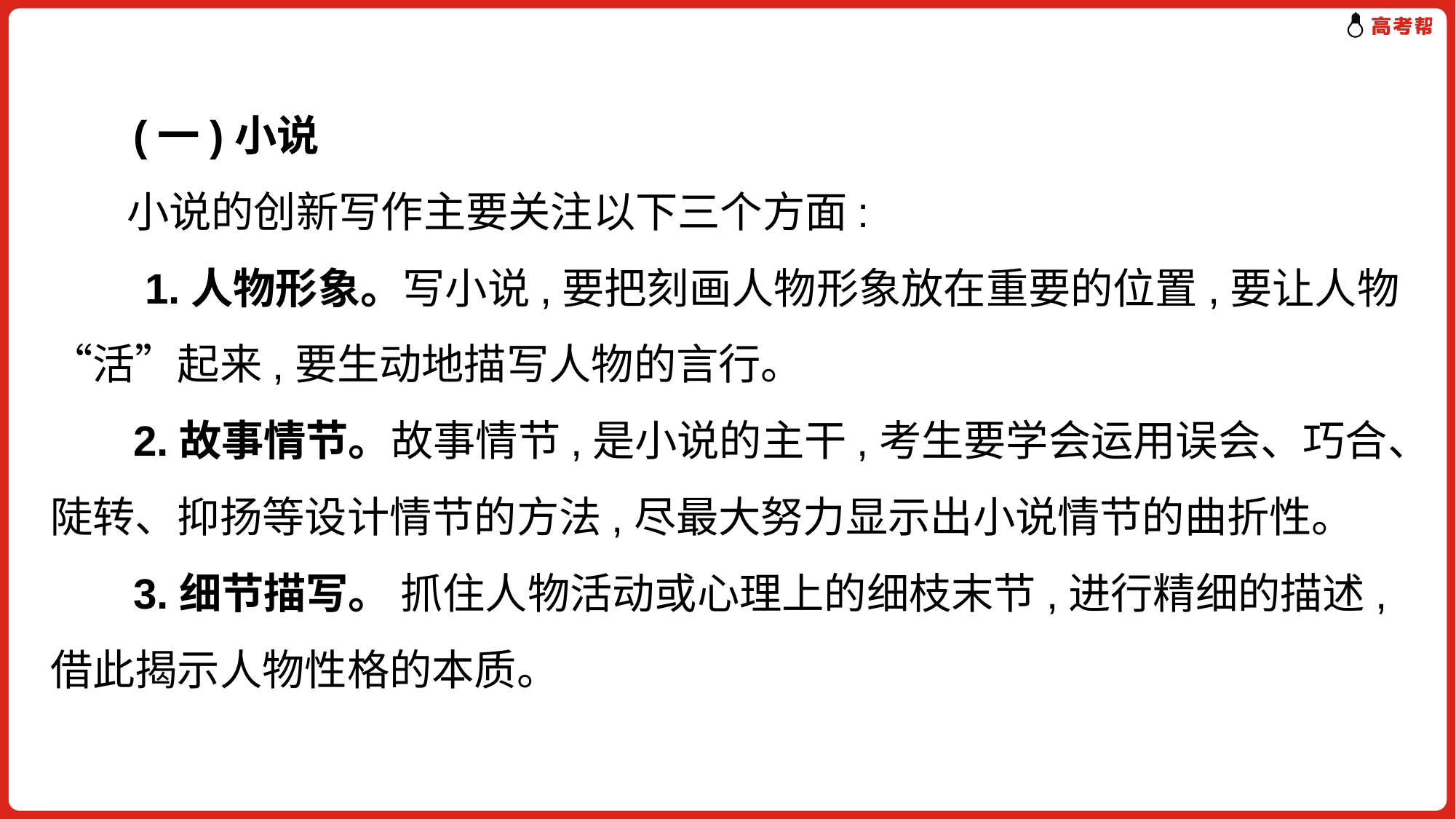

(一)小说
       小说的创新写作主要关注以下三个方面:
        1.人物形象。写小说,要把刻画人物形象放在重要的位置,要让人物“活”起来,要生动地描写人物的言行。
       2.故事情节。故事情节,是小说的主干,考生要学会运用误会、巧合、陡转、抑扬等设计情节的方法,尽最大努力显示出小说情节的曲折性。
       3.细节描写。 抓住人物活动或心理上的细枝末节,进行精细的描述,借此揭示人物性格的本质。